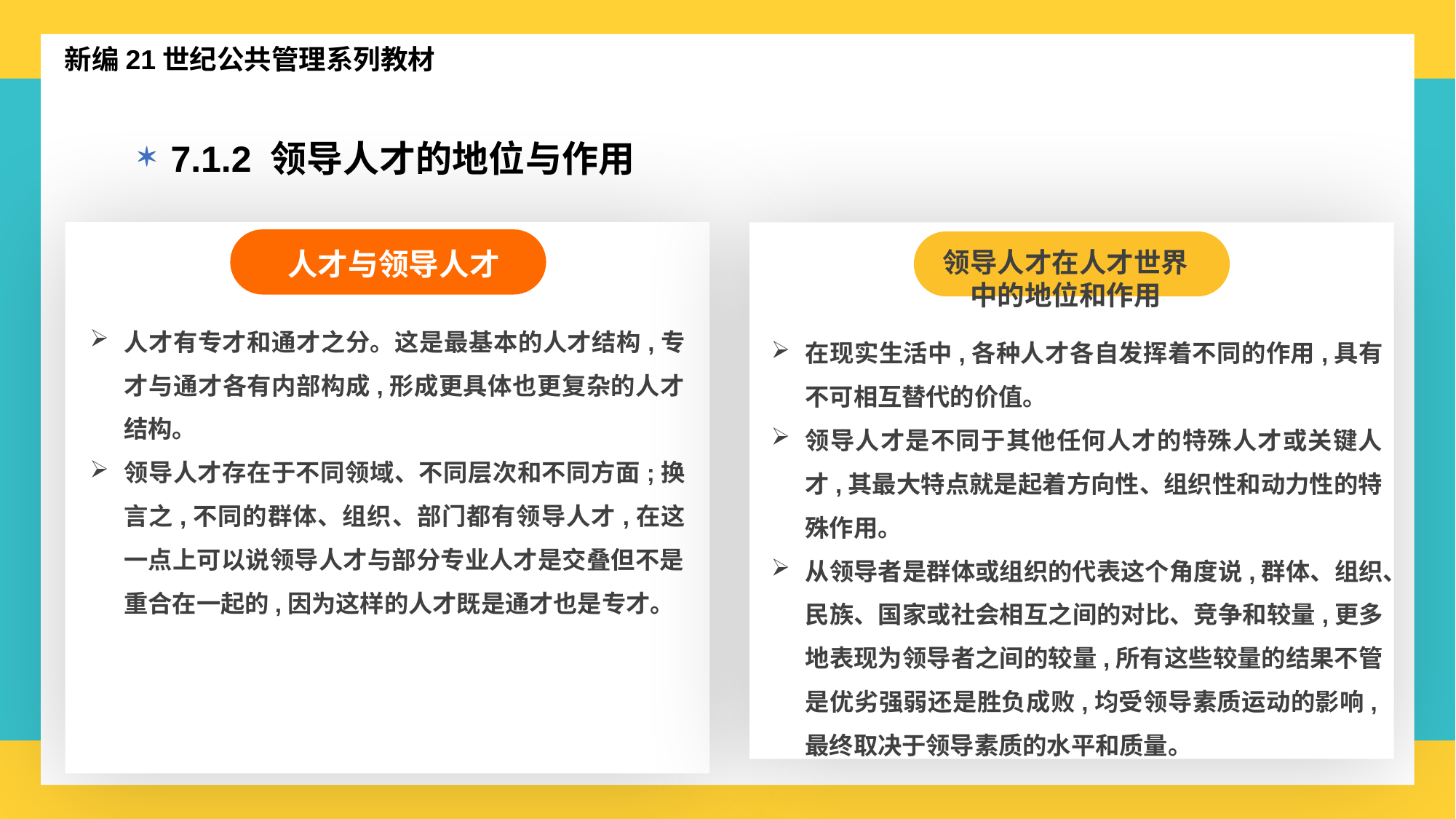

新编21世纪公共管理系列教材
7.1.2 领导人才的地位与作用

人才与领导人才
人才有专才和通才之分。这是最基本的人才结构,专才与通才各有内部构成,形成更具体也更复杂的人才结构。
领导人才存在于不同领域、不同层次和不同方面;换言之,不同的群体、组织、部门都有领导人才,在这一点上可以说领导人才与部分专业人才是交叠但不是重合在一起的,因为这样的人才既是通才也是专才。

领导人才在人才世界中的地位和作用
在现实生活中,各种人才各自发挥着不同的作用,具有不可相互替代的价值。
领导人才是不同于其他任何人才的特殊人才或关键人才,其最大特点就是起着方向性、组织性和动力性的特殊作用。
从领导者是群体或组织的代表这个角度说,群体、组织、民族、国家或社会相互之间的对比、竞争和较量,更多地表现为领导者之间的较量,所有这些较量的结果不管是优劣强弱还是胜负成败,均受领导素质运动的影响,最终取决于领导素质的水平和质量。